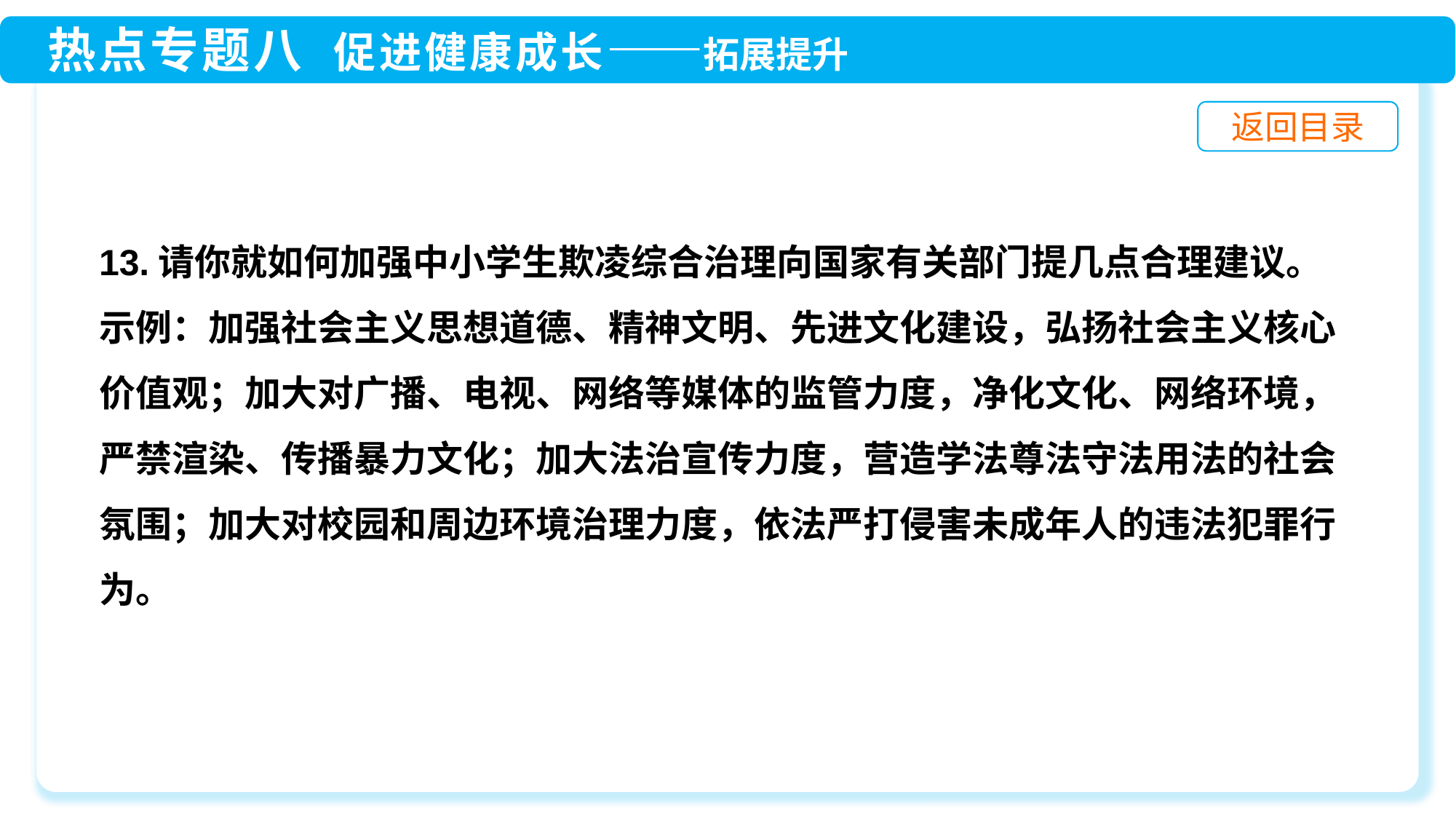

13.请你就如何加强中小学生欺凌综合治理向国家有关部门提几点合理建议。
示例：加强社会主义思想道德、精神文明、先进文化建设，弘扬社会主义核心价值观；加大对广播、电视、网络等媒体的监管力度，净化文化、网络环境，严禁渲染、传播暴力文化；加大法治宣传力度，营造学法尊法守法用法的社会氛围；加大对校园和周边环境治理力度，依法严打侵害未成年人的违法犯罪行为。